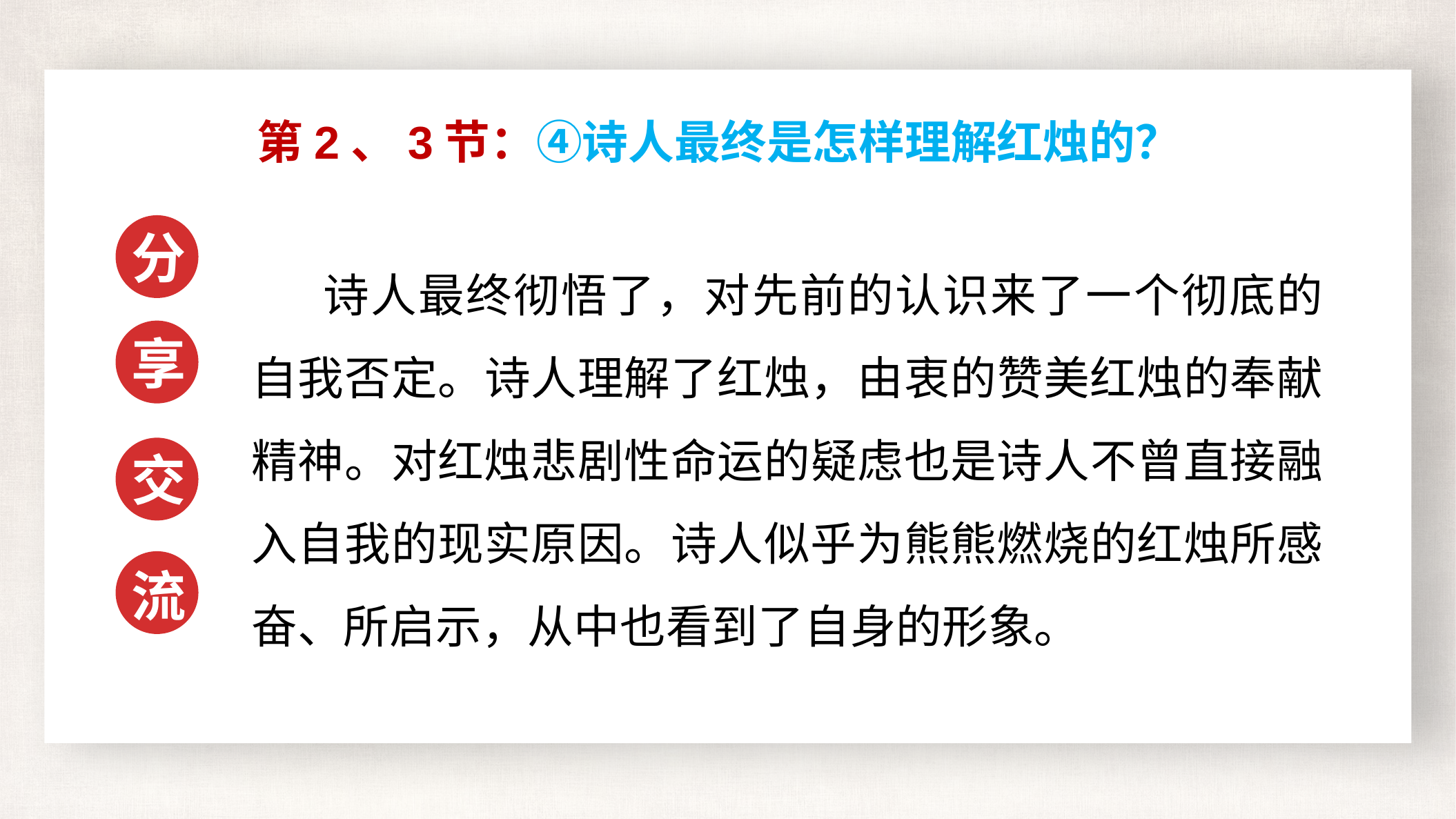

第2、3节：④诗人最终是怎样理解红烛的？

分
  诗人最终彻悟了，对先前的认识来了一个彻底的自我否定。诗人理解了红烛，由衷的赞美红烛的奉献精神。对红烛悲剧性命运的疑虑也是诗人不曾直接融入自我的现实原因。诗人似乎为熊熊燃烧的红烛所感奋、所启示，从中也看到了自身的形象。

享

交

流